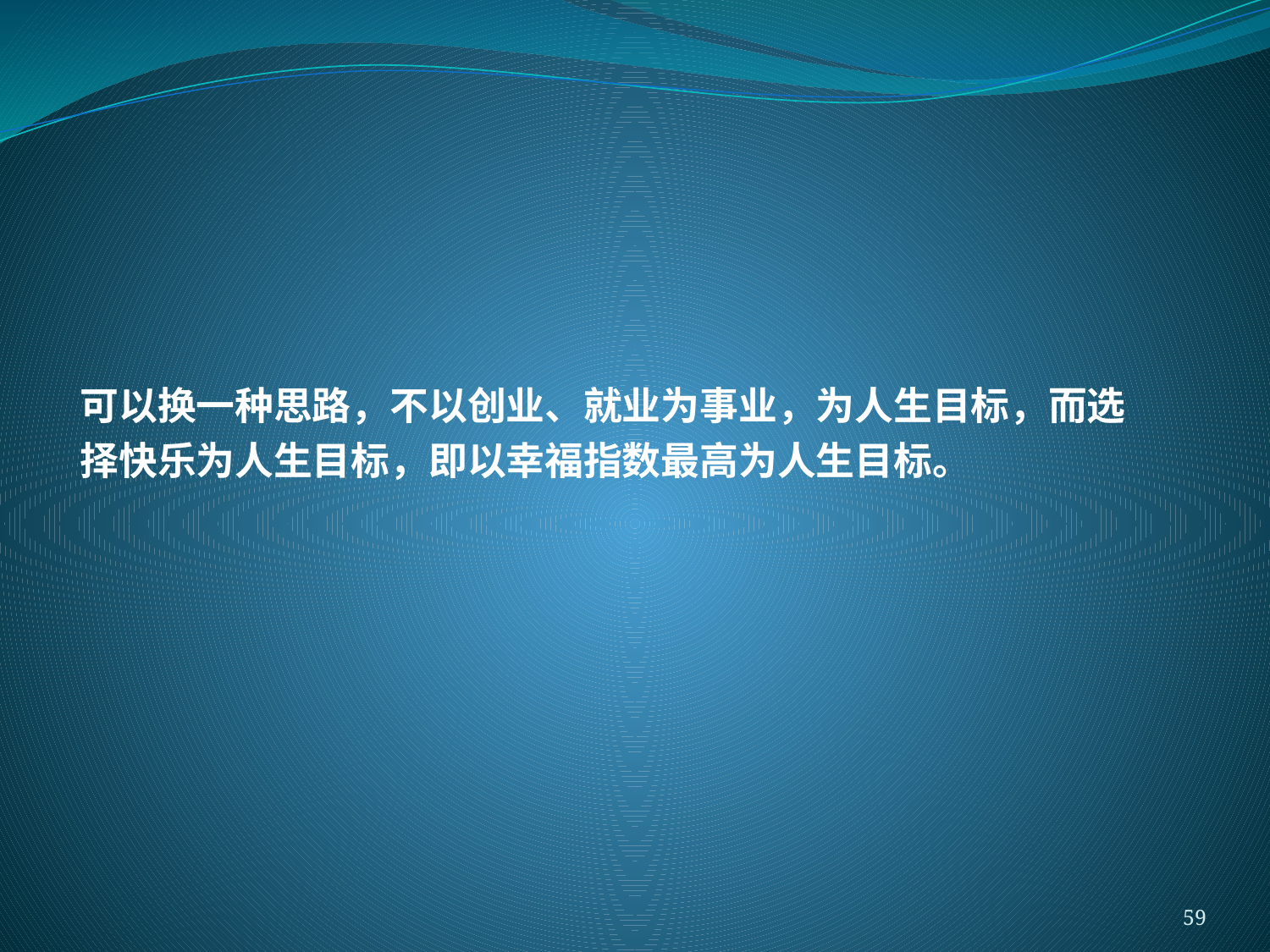

#
可以换一种思路，不以创业、就业为事业，为人生目标，而选
择快乐为人生目标，即以幸福指数最高为人生目标。

59